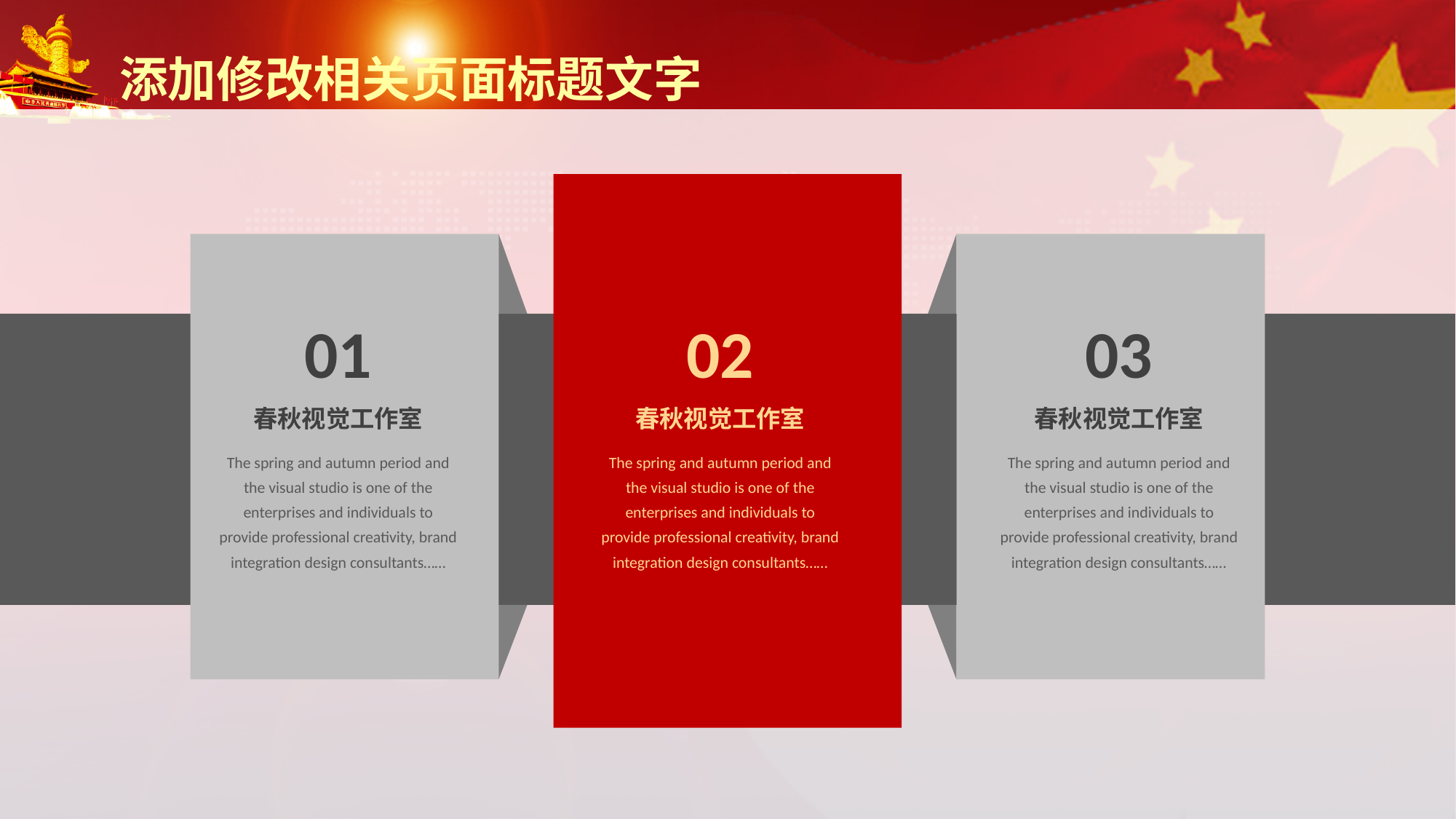

添加修改相关页面标题文字

01
02
03

春秋视觉工作室
The spring and autumn period and the visual studio is one of the enterprises and individuals to provide professional creativity, brand integration design consultants……
春秋视觉工作室
The spring and autumn period and the visual studio is one of the enterprises and individuals to provide professional creativity, brand integration design consultants……
春秋视觉工作室
The spring and autumn period and the visual studio is one of the enterprises and individuals to provide professional creativity, brand integration design consultants……